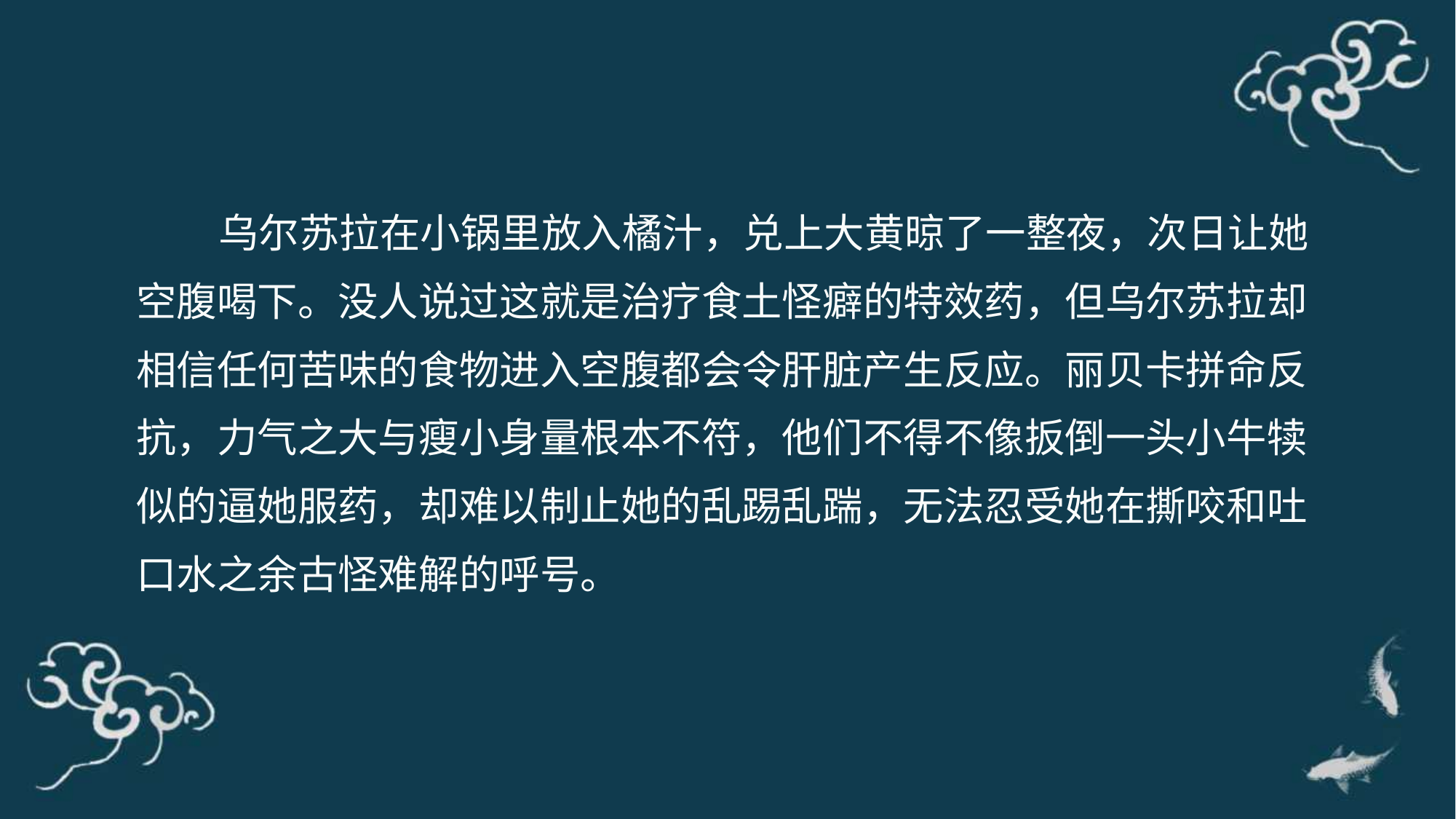

乌尔苏拉在小锅里放入橘汁，兑上大黄晾了一整夜，次日让她空腹喝下。没人说过这就是治疗食土怪癖的特效药，但乌尔苏拉却相信任何苦味的食物进入空腹都会令肝脏产生反应。丽贝卡拼命反抗，力气之大与瘦小身量根本不符，他们不得不像扳倒一头小牛犊似的逼她服药，却难以制止她的乱踢乱踹，无法忍受她在撕咬和吐口水之余古怪难解的呼号。